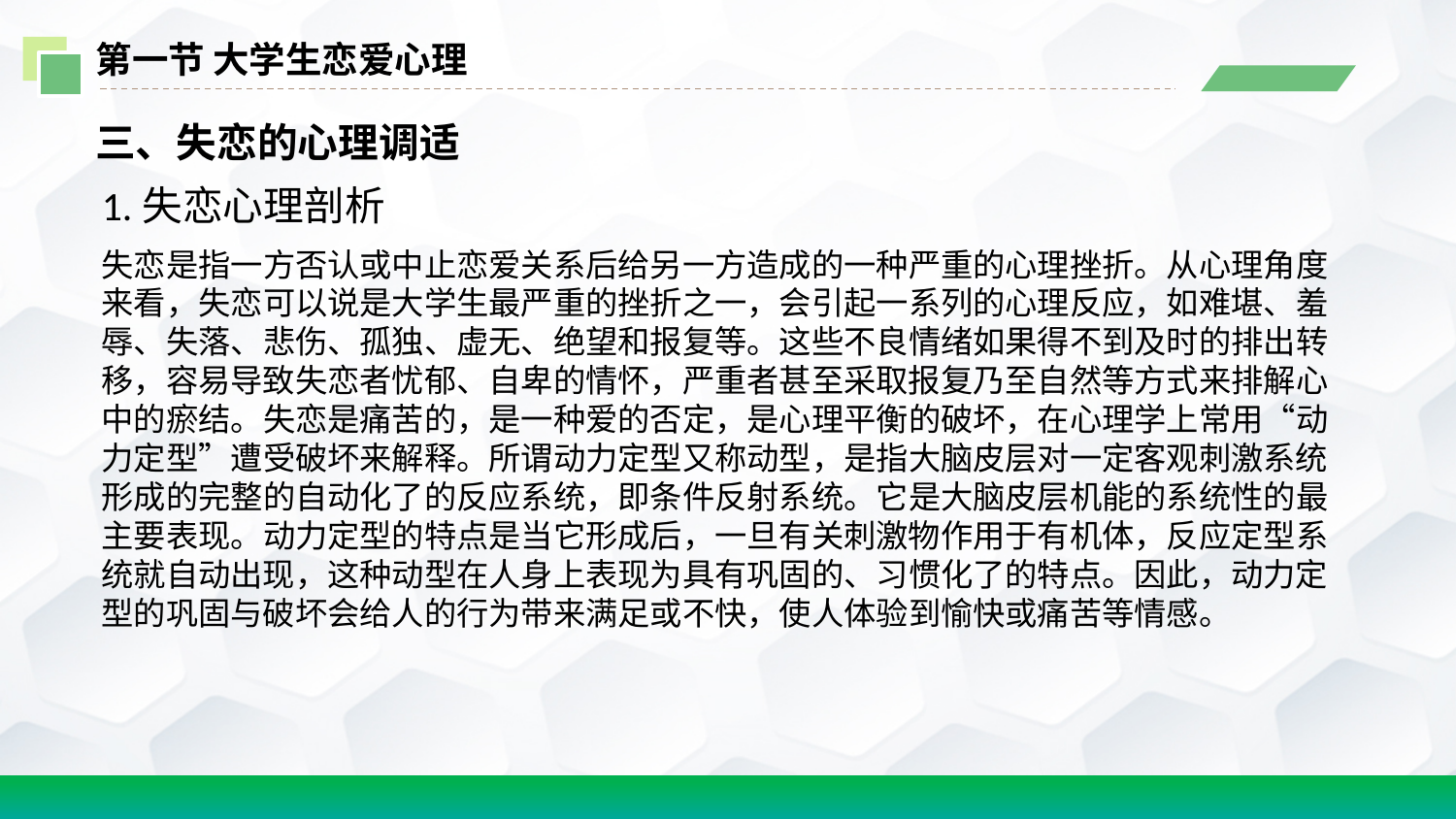

第一节 大学生恋爱心理
三、失恋的心理调适
1.失恋心理剖析
失恋是指一方否认或中止恋爱关系后给另一方造成的一种严重的心理挫折。从心理角度来看，失恋可以说是大学生最严重的挫折之一，会引起一系列的心理反应，如难堪、羞辱、失落、悲伤、孤独、虚无、绝望和报复等。这些不良情绪如果得不到及时的排出转移，容易导致失恋者忧郁、自卑的情怀，严重者甚至采取报复乃至自然等方式来排解心中的瘀结。失恋是痛苦的，是一种爱的否定，是心理平衡的破坏，在心理学上常用“动力定型”遭受破坏来解释。所谓动力定型又称动型，是指大脑皮层对一定客观刺激系统形成的完整的自动化了的反应系统，即条件反射系统。它是大脑皮层机能的系统性的最主要表现。动力定型的特点是当它形成后，一旦有关刺激物作用于有机体，反应定型系统就自动出现，这种动型在人身上表现为具有巩固的、习惯化了的特点。因此，动力定型的巩固与破坏会给人的行为带来满足或不快，使人体验到愉快或痛苦等情感。